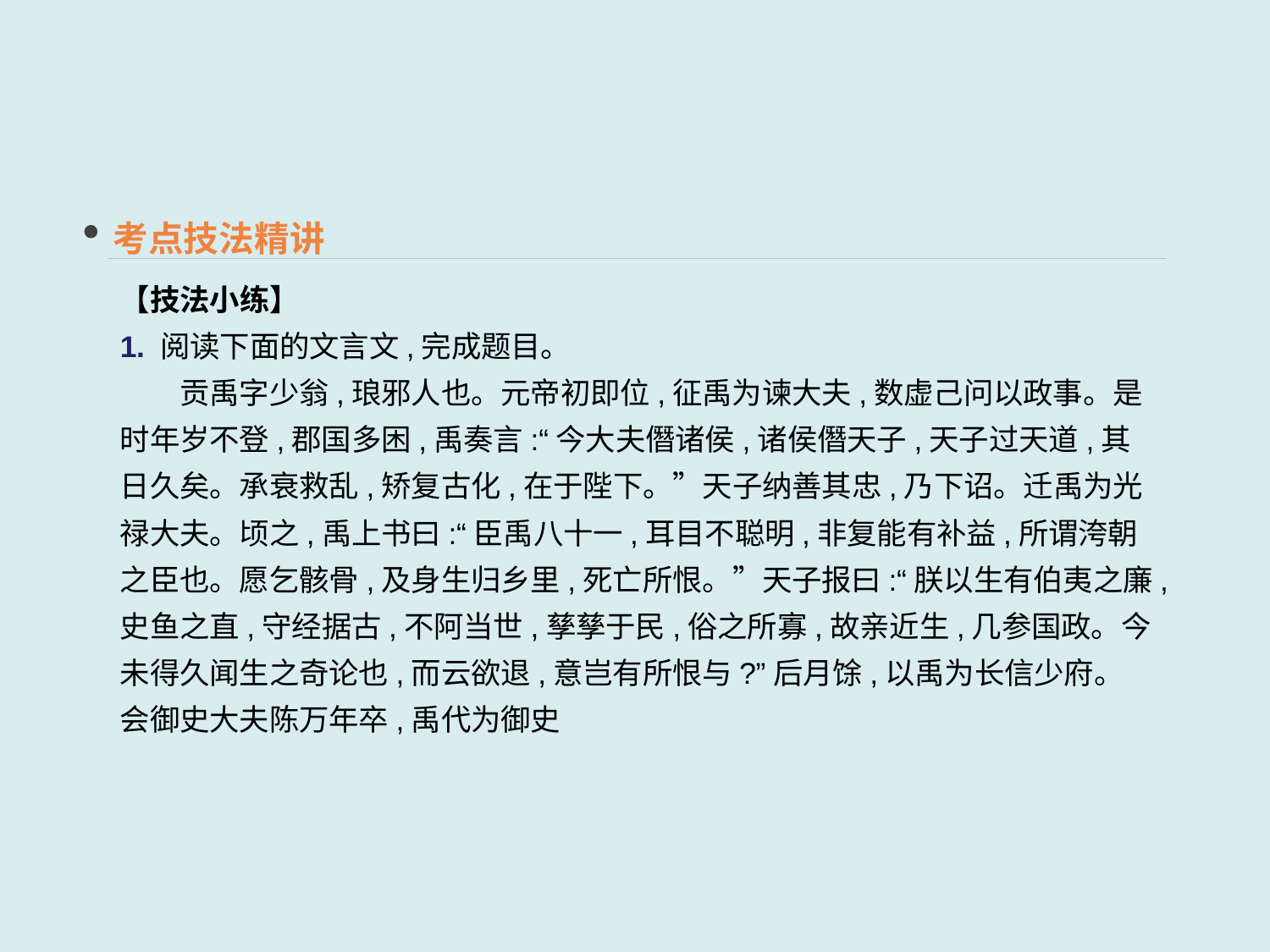

考点技法精讲

【技法小练】
1. 阅读下面的文言文,完成题目。
　　贡禹字少翁,琅邪人也。元帝初即位,征禹为谏大夫,数虚己问以政事。是时年岁不登,郡国多困,禹奏言:“今大夫僭诸侯,诸侯僭天子,天子过天道,其日久矣。承衰救乱,矫复古化,在于陛下。”天子纳善其忠,乃下诏。迁禹为光禄大夫。顷之,禹上书曰:“臣禹八十一,耳目不聪明,非复能有补益,所谓洿朝之臣也。愿乞骸骨,及身生归乡里,死亡所恨。”天子报曰:“朕以生有伯夷之廉,史鱼之直,守经据古,不阿当世,孳孳于民,俗之所寡,故亲近生,几参国政。今未得久闻生之奇论也,而云欲退,意岂有所恨与?”后月馀,以禹为长信少府。会御史大夫陈万年卒,禹代为御史